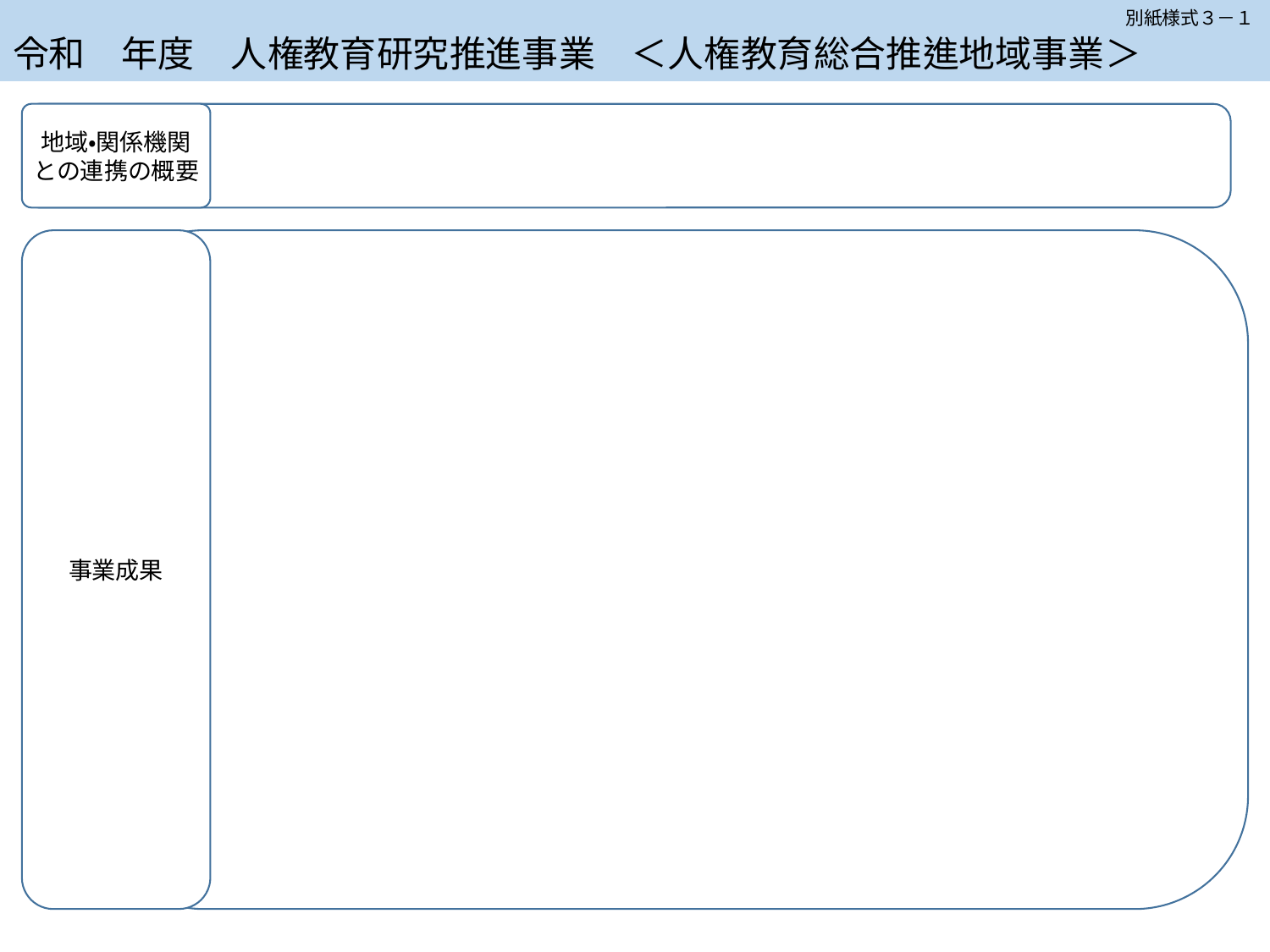

# 令和　年度　人権教育研究推進事業　＜人権教育総合推進地域事業＞
別紙様式３－１
地域・関係機関との連携の概要

事業成果